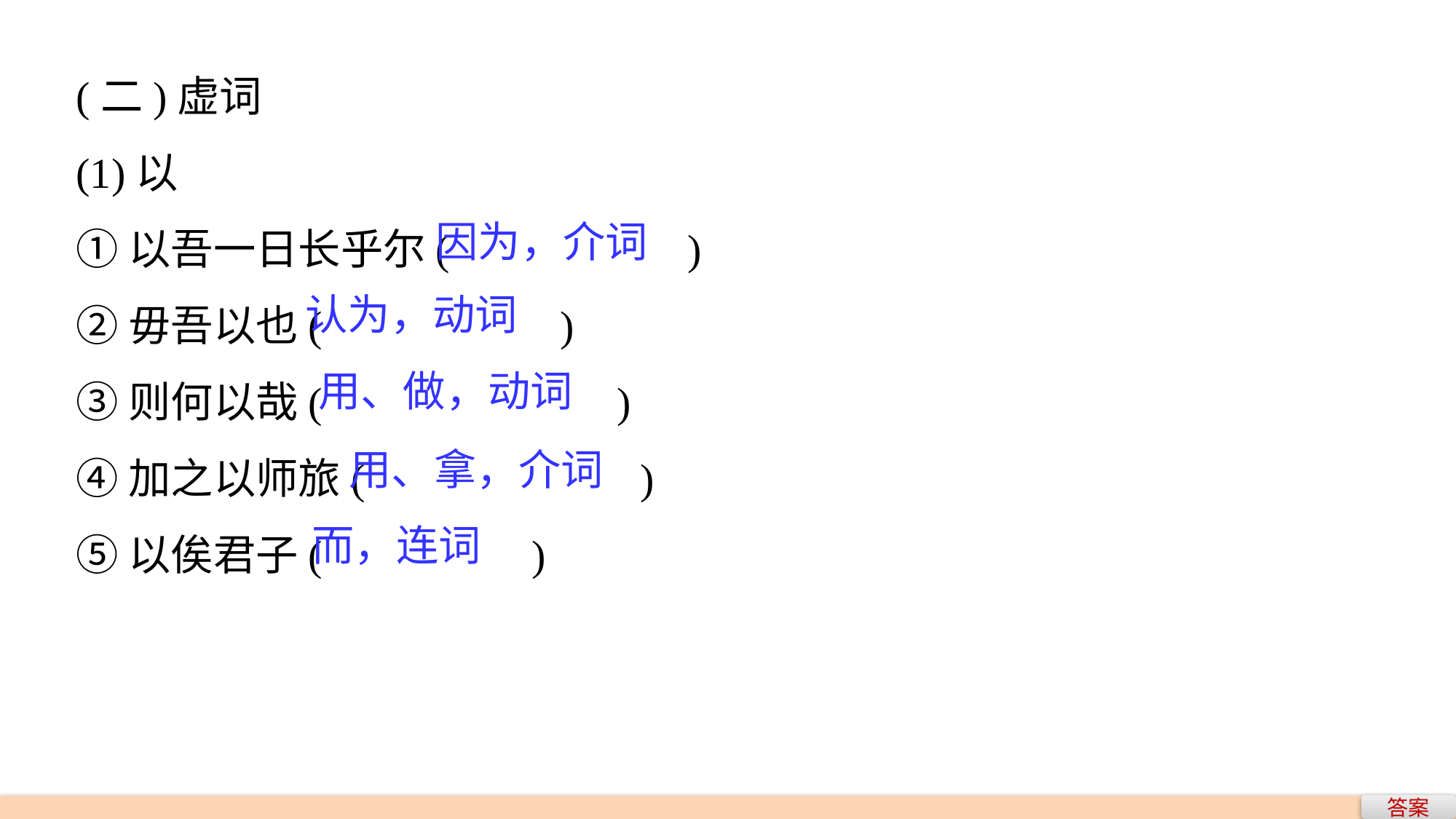

(二)虚词
(1)以
①以吾一日长乎尔(　　　　     )
②毋吾以也(　　　     　)
③则何以哉(　　　　           )
④加之以师旅(　　　　         )
⑤以俟君子(　　　　  )
因为，介词
认为，动词
用、做，动词
用、拿，介词
而，连词
答案